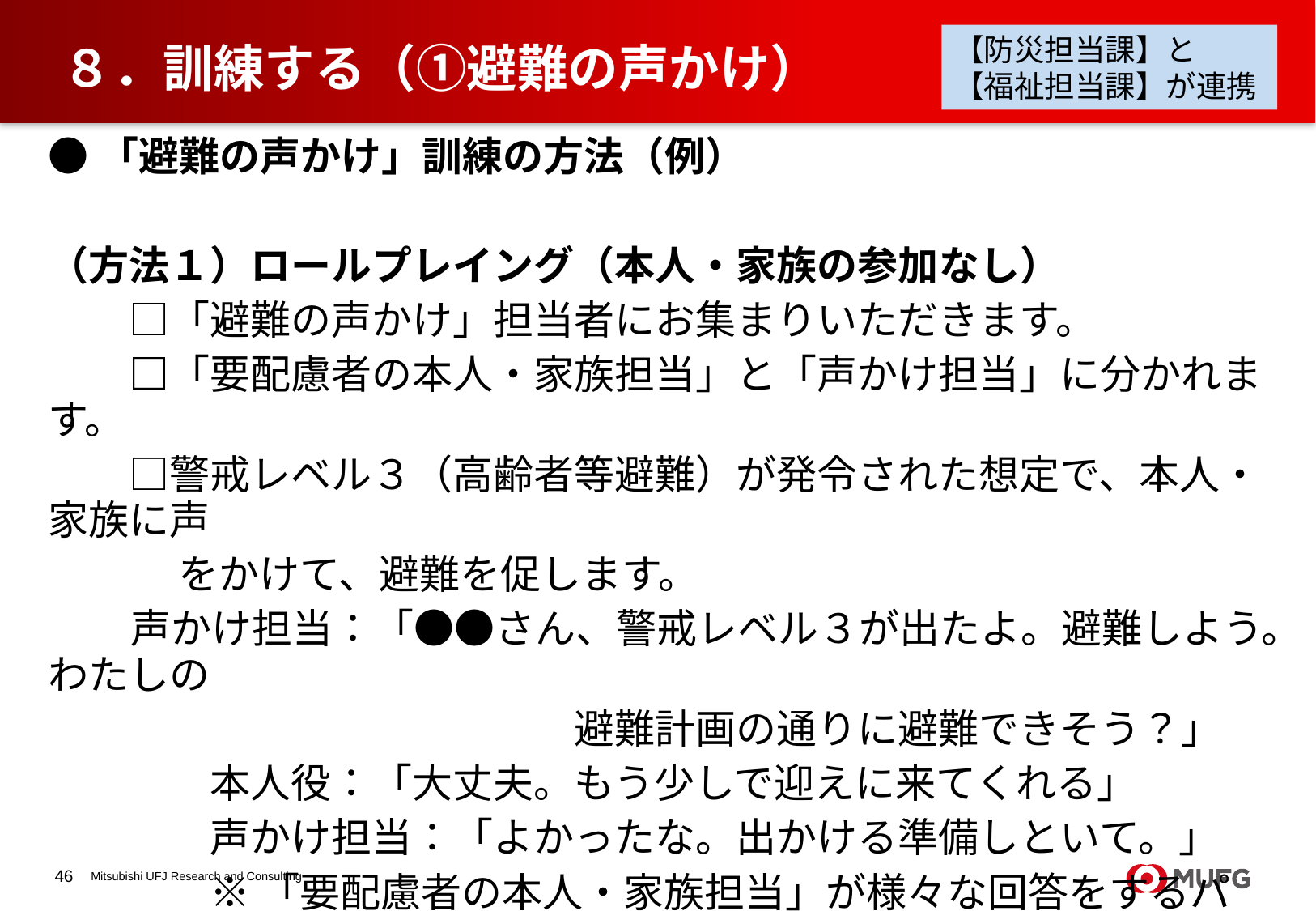

【防災担当課】と
【福祉担当課】が連携
# ８．訓練する（①避難の声かけ）
●「避難の声かけ」訓練の方法（例）

（方法１）ロールプレイング（本人・家族の参加なし）
　　□「避難の声かけ」担当者にお集まりいただきます。
　　□「要配慮者の本人・家族担当」と「声かけ担当」に分かれます。
　　□警戒レベル３（高齢者等避難）が発令された想定で、本人・家族に声
　　　 をかけて、避難を促します。
        声かけ担当：「●●さん、警戒レベル３が出たよ。避難しよう。わたしの
　　　　　　　　　　　　　避難計画の通りに避難できそう？」
　　　　本人役：「大丈夫。もう少しで迎えに来てくれる」
　　　　声かけ担当：「よかったな。出かける準備しといて。」
　　　　※ 「要配慮者の本人・家族担当」が様々な回答をするパターンを
　　　　　　用意しておきます。（例：家族が入院で不在、一時避難を渋る）